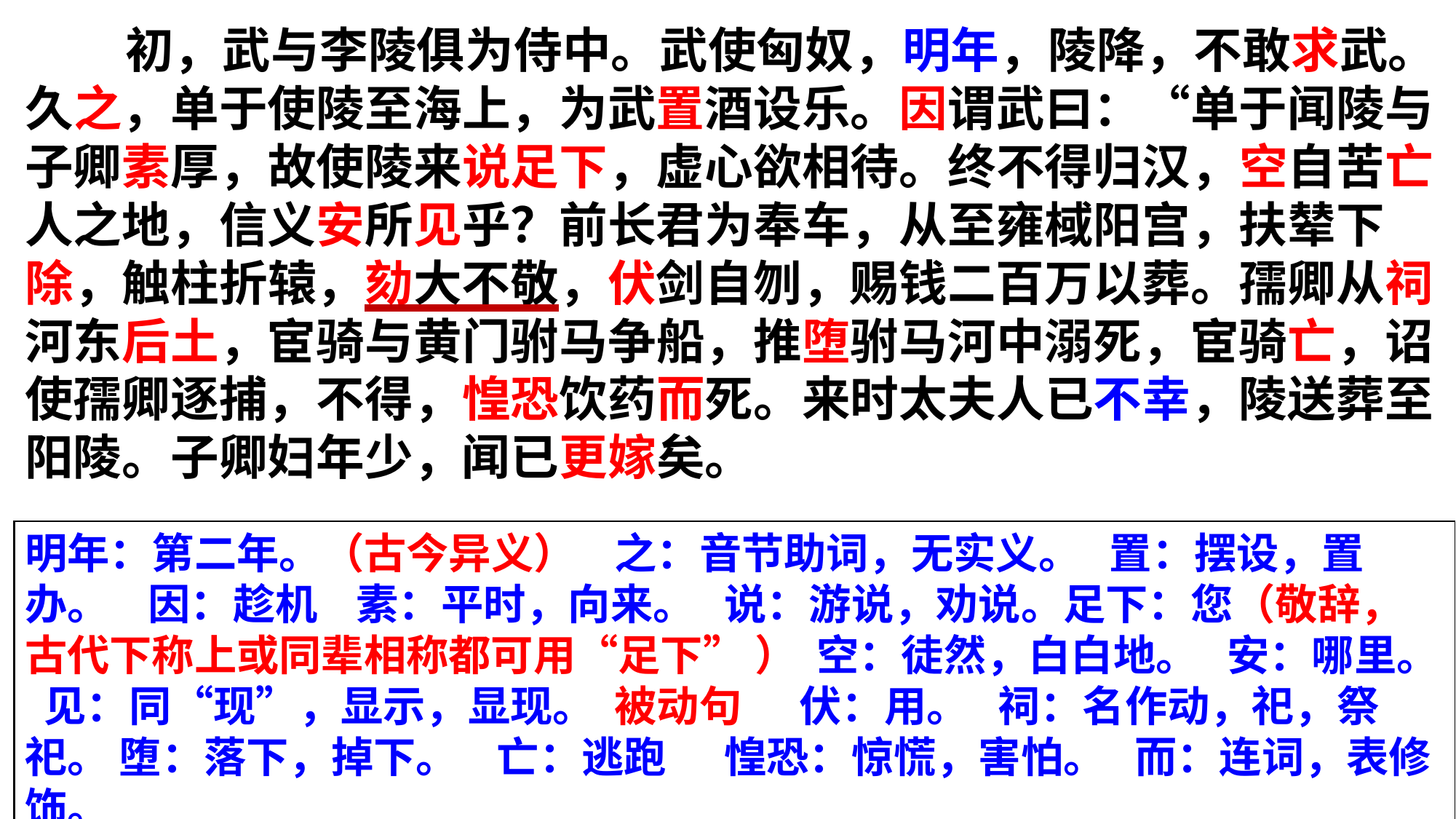

初，武与李陵俱为侍中。武使匈奴，明年，陵降，不敢求武。久之，单于使陵至海上，为武置酒设乐。因谓武曰：“单于闻陵与子卿素厚，故使陵来说足下，虚心欲相待。终不得归汉，空自苦亡人之地，信义安所见乎？前长君为奉车，从至雍棫阳宫，扶辇下除，触柱折辕，劾大不敬，伏剑自刎，赐钱二百万以葬。孺卿从祠河东后土，宦骑与黄门驸马争船，推堕驸马河中溺死，宦骑亡，诏使孺卿逐捕，不得，惶恐饮药而死。来时太夫人已不幸，陵送葬至阳陵。子卿妇年少，闻已更嫁矣。
明年：第二年。（古今异义）    之：音节助词，无实义。   置：摆设，置办。    因：趁机    素：平时，向来。   说：游说，劝说。足下：您（敬辞，古代下称上或同辈相称都可用“足下” ）  空：徒然，白白地。   安：哪里。   见：同“现”，显示，显现。  被动句      伏：用。   祠：名作动，祀，祭祀。 堕：落下，掉下。    亡：逃跑      惶恐：惊慌，害怕。   而：连词，表修饰。